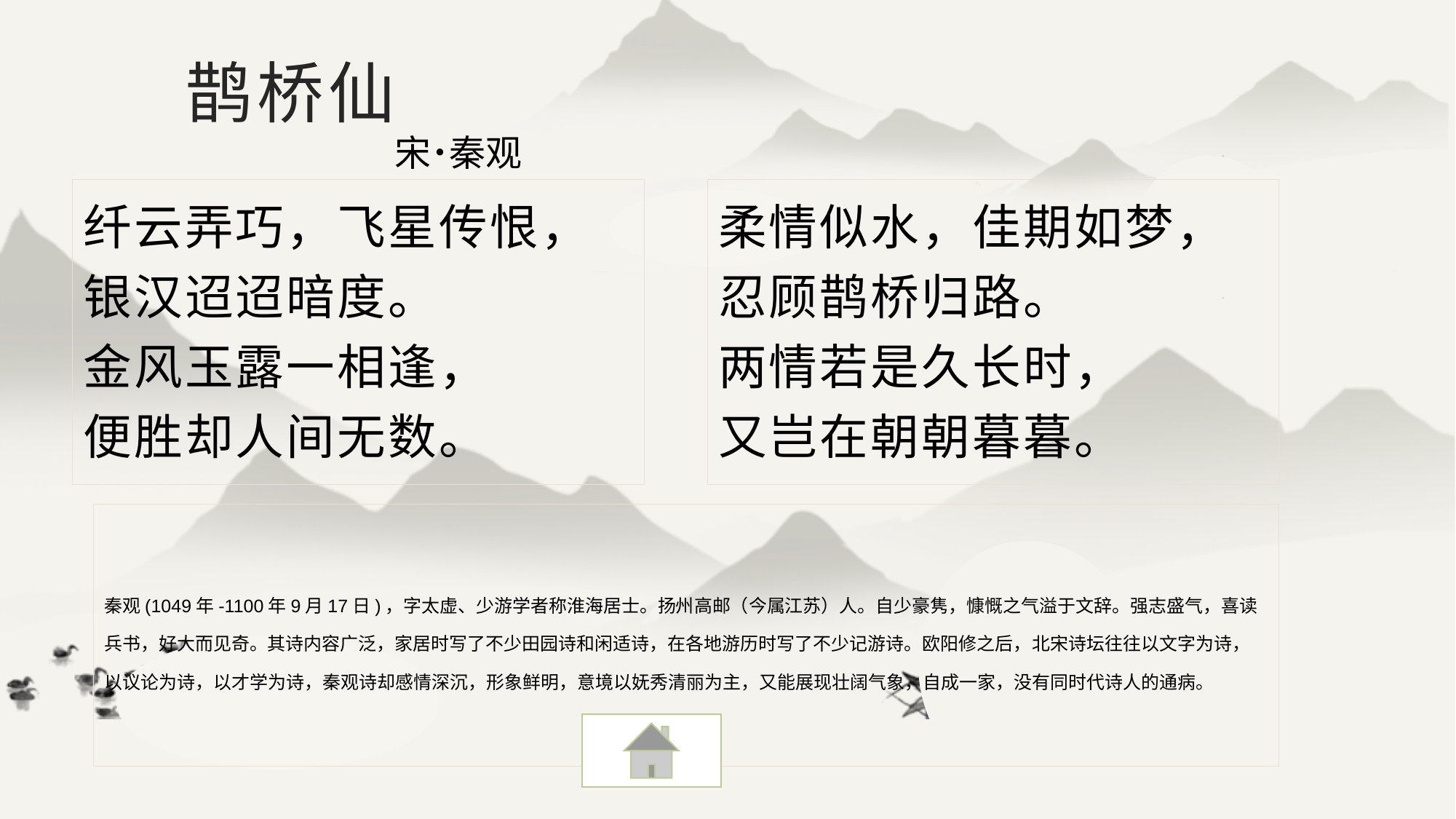

# 鹊桥仙
宋˙秦观
纤云弄巧，飞星传恨，
银汉迢迢暗度。
金风玉露一相逢，
便胜却人间无数。

柔情似水，佳期如梦，
忍顾鹊桥归路。
两情若是久长时，
又岂在朝朝暮暮。
秦观(1049年-1100年9月17日)，字太虚、少游学者称淮海居士。扬州高邮（今属江苏）人。自少豪隽，慷慨之气溢于文辞。强志盛气，喜读兵书，好大而见奇。其诗内容广泛，家居时写了不少田园诗和闲适诗，在各地游历时写了不少记游诗。欧阳修之后，北宋诗坛往往以文字为诗，以议论为诗，以才学为诗，秦观诗却感情深沉，形象鲜明，意境以妩秀清丽为主，又能展现壮阔气象，自成一家，没有同时代诗人的通病。